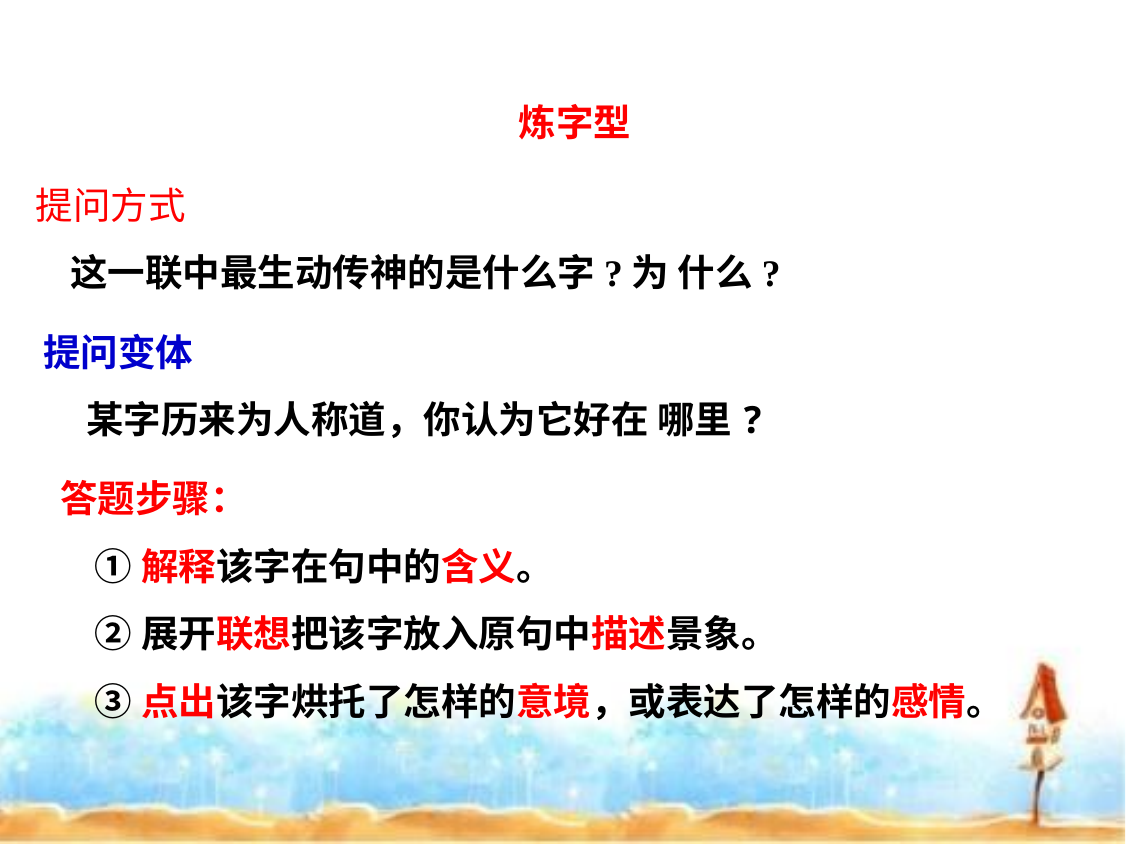

炼字型
提问方式
   这一联中最生动传神的是什么字?为 什么?
提问变体
    某字历来为人称道，你认为它好在 哪里?
答题步骤：
    ①解释该字在句中的含义。
    ②展开联想把该字放入原句中描述景象。
    ③点出该字烘托了怎样的意境，或表达了怎样的感情。